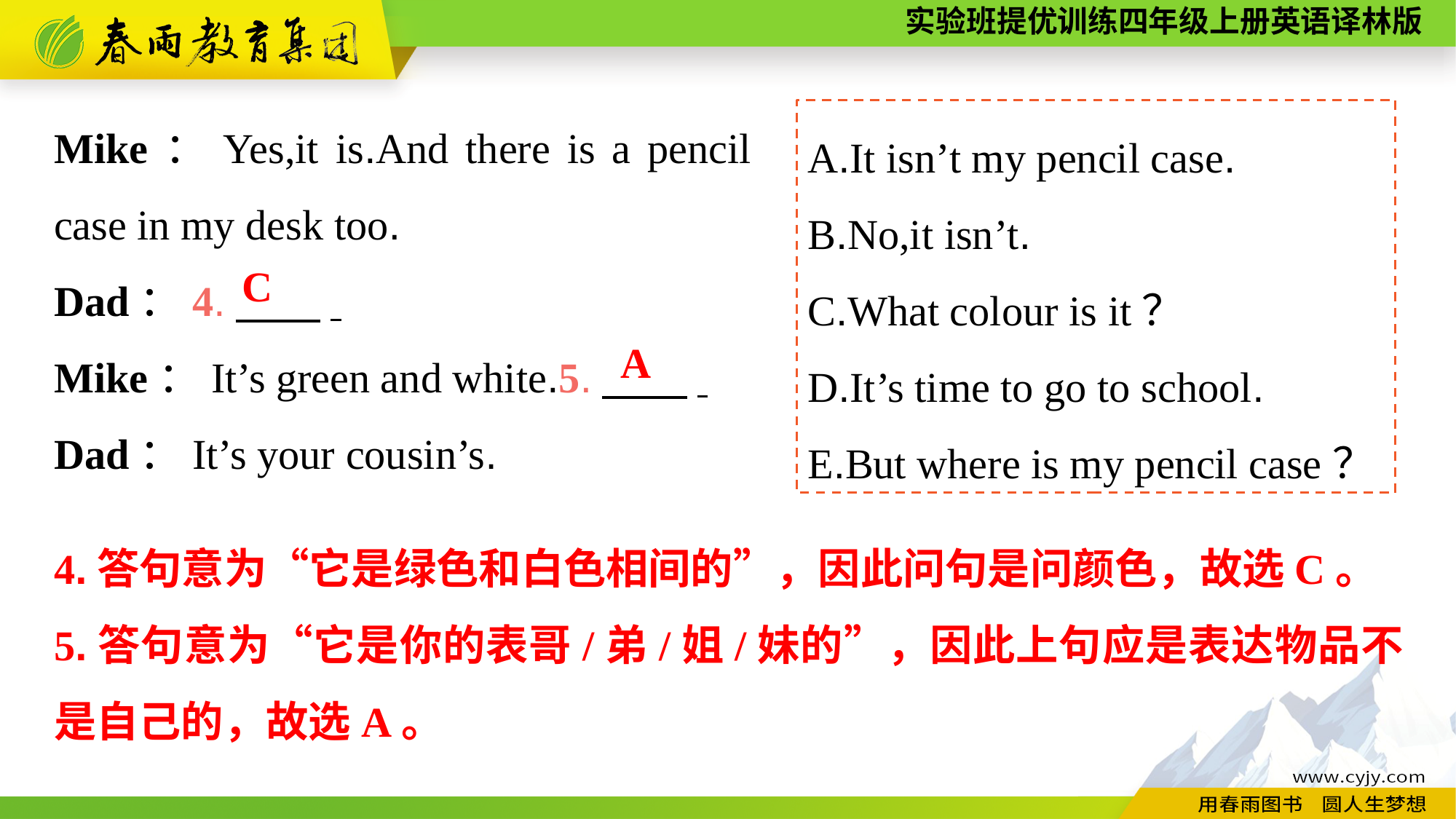

Mike：Yes,it is.And there is a pencil case in my desk too.
Dad：4.　　.
Mike：It’s green and white.5.　　.
Dad：It’s your cousin’s.
A.It isn’t my pencil case.
B.No,it isn’t.
C.What colour is it？
D.It’s time to go to school.
E.But where is my pencil case？
C
A
4.答句意为“它是绿色和白色相间的”，因此问句是问颜色，故选C。
5.答句意为“它是你的表哥/弟/姐/妹的”，因此上句应是表达物品不是自己的，故选A。